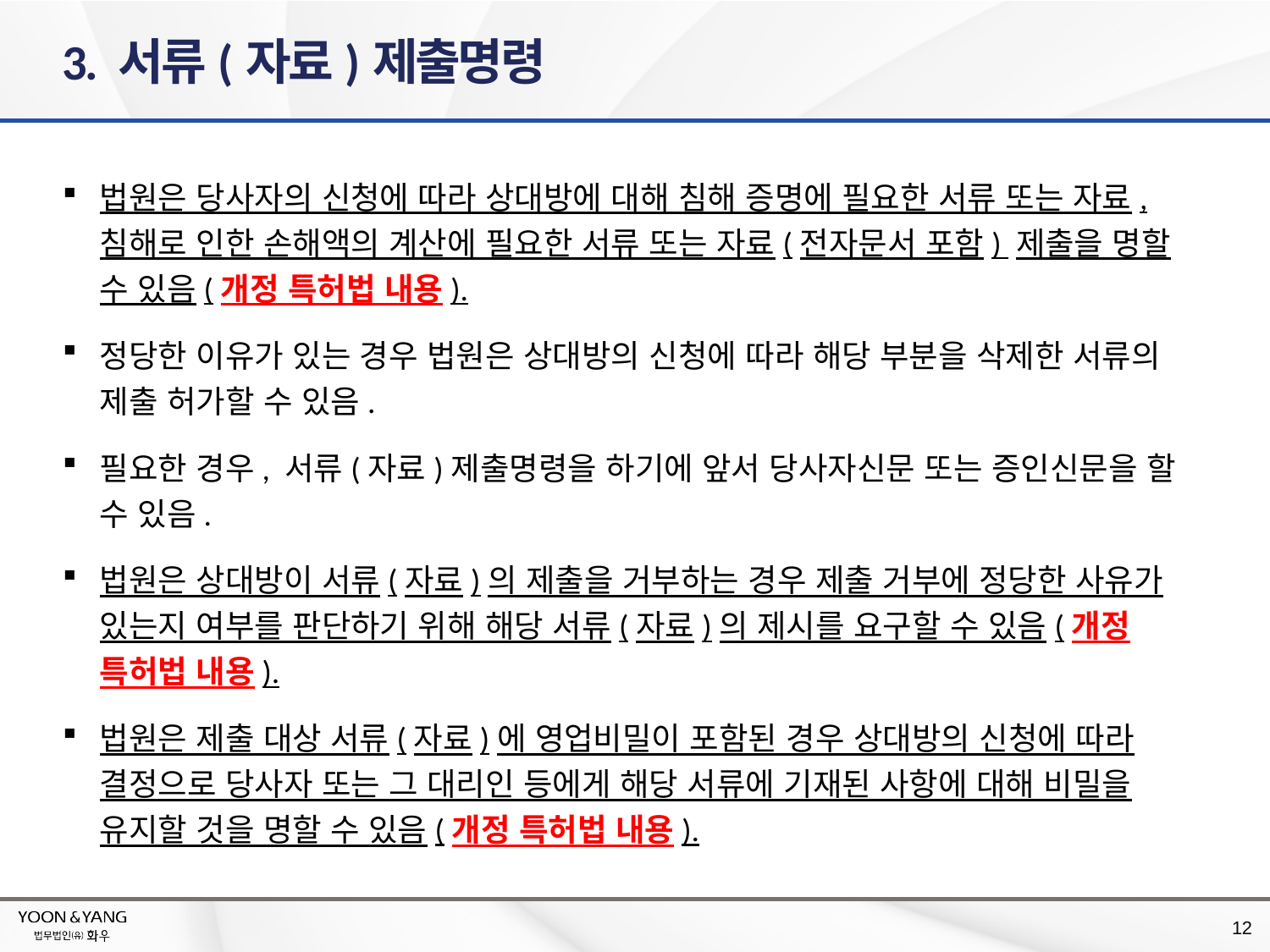

# 3. 서류(자료)제출명령
법원은 당사자의 신청에 따라 상대방에 대해 침해 증명에 필요한 서류 또는 자료, 침해로 인한 손해액의 계산에 필요한 서류 또는 자료(전자문서 포함) 제출을 명할 수 있음(개정 특허법 내용).
정당한 이유가 있는 경우 법원은 상대방의 신청에 따라 해당 부분을 삭제한 서류의 제출 허가할 수 있음.
필요한 경우, 서류(자료)제출명령을 하기에 앞서 당사자신문 또는 증인신문을 할 수 있음.
법원은 상대방이 서류(자료)의 제출을 거부하는 경우 제출 거부에 정당한 사유가 있는지 여부를 판단하기 위해 해당 서류(자료)의 제시를 요구할 수 있음(개정 특허법 내용).
법원은 제출 대상 서류(자료)에 영업비밀이 포함된 경우 상대방의 신청에 따라 결정으로 당사자 또는 그 대리인 등에게 해당 서류에 기재된 사항에 대해 비밀을 유지할 것을 명할 수 있음(개정 특허법 내용).